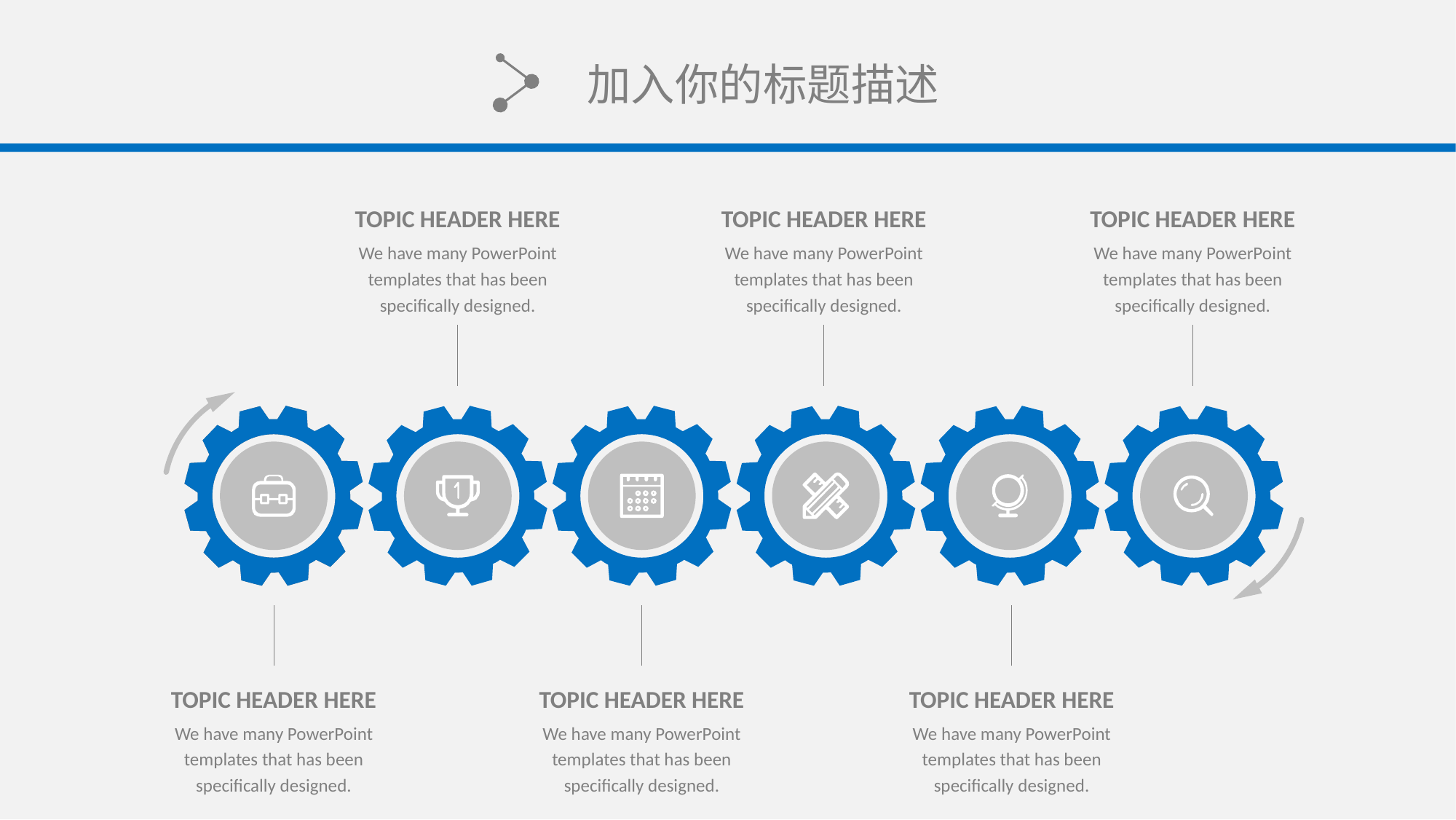

加入你的标题描述

TOPIC HEADER HERE
We have many PowerPoint templates that has been specifically designed.
TOPIC HEADER HERE
We have many PowerPoint templates that has been specifically designed.
TOPIC HEADER HERE
We have many PowerPoint templates that has been specifically designed.

TOPIC HEADER HERE
We have many PowerPoint templates that has been specifically designed.
TOPIC HEADER HERE
We have many PowerPoint templates that has been specifically designed.
TOPIC HEADER HERE
We have many PowerPoint templates that has been specifically designed.